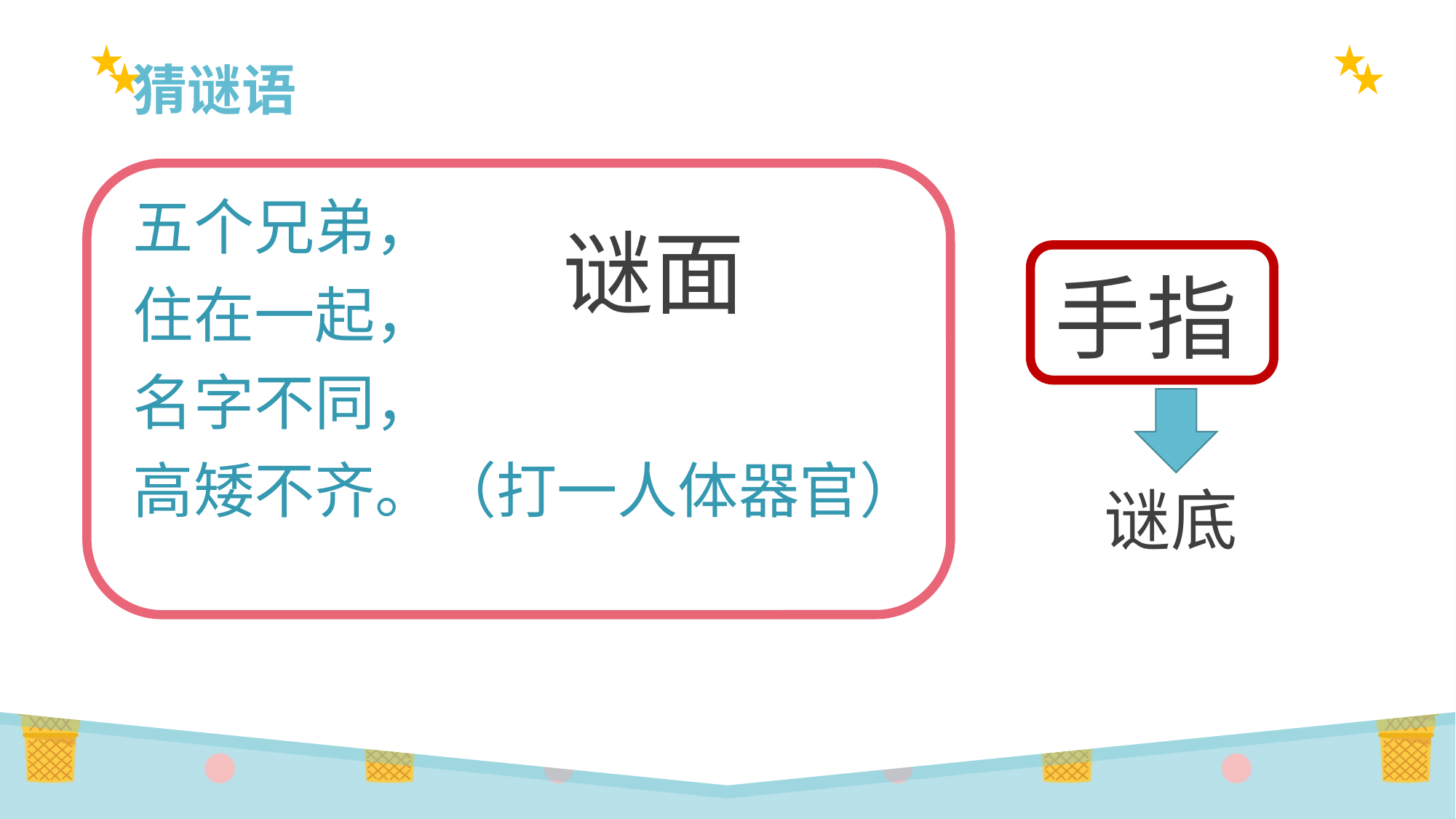

# 猜谜语

谜面
五个兄弟，
住在一起，
名字不同，
高矮不齐。（打一人体器官）

手指

谜底